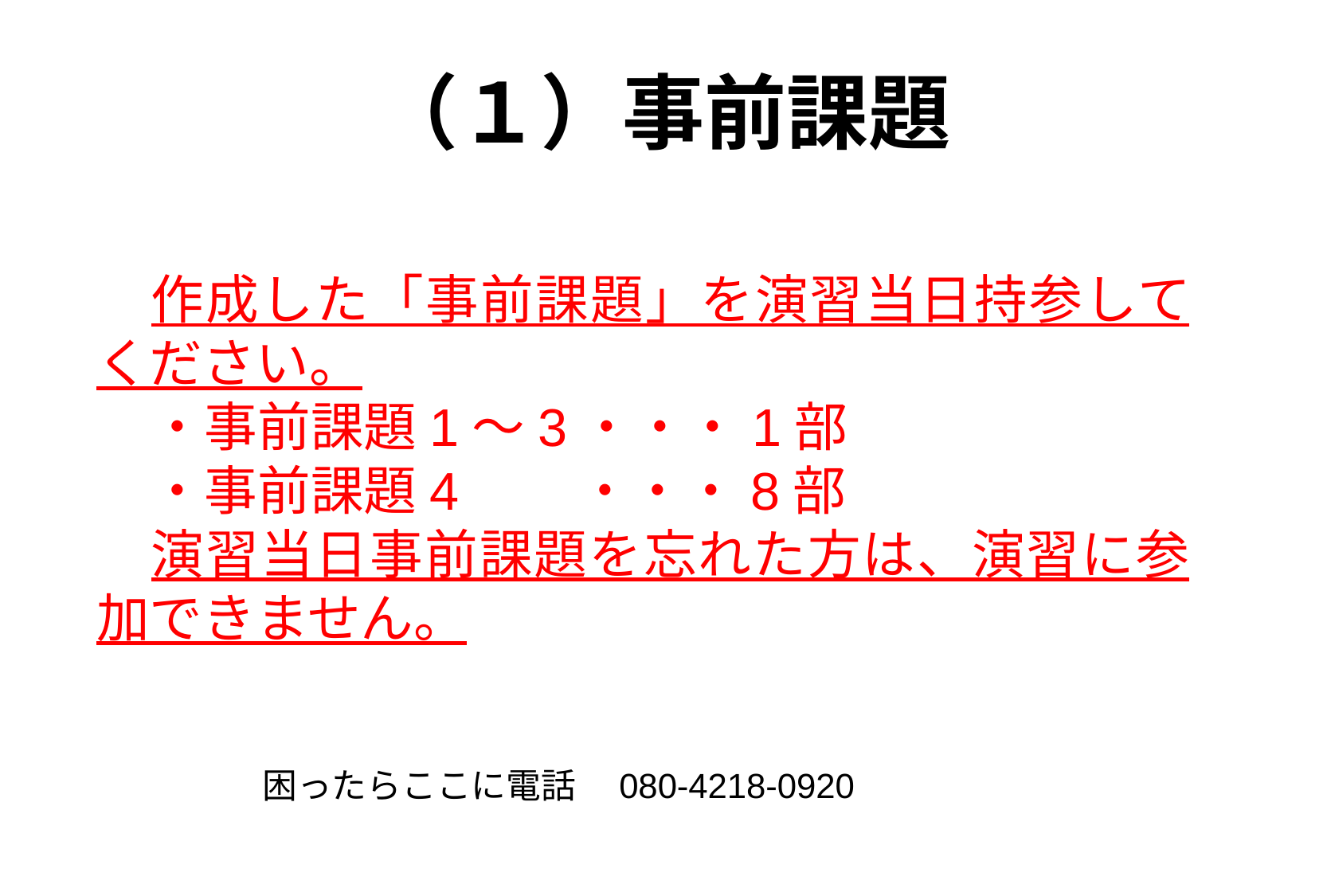

# （１）事前課題
作成した「事前課題」を演習当日持参してください。
・事前課題1～3・・・1部
・事前課題4　　・・・8部
演習当日事前課題を忘れた方は、演習に参加できません。

困ったらここに電話　080-4218-0920